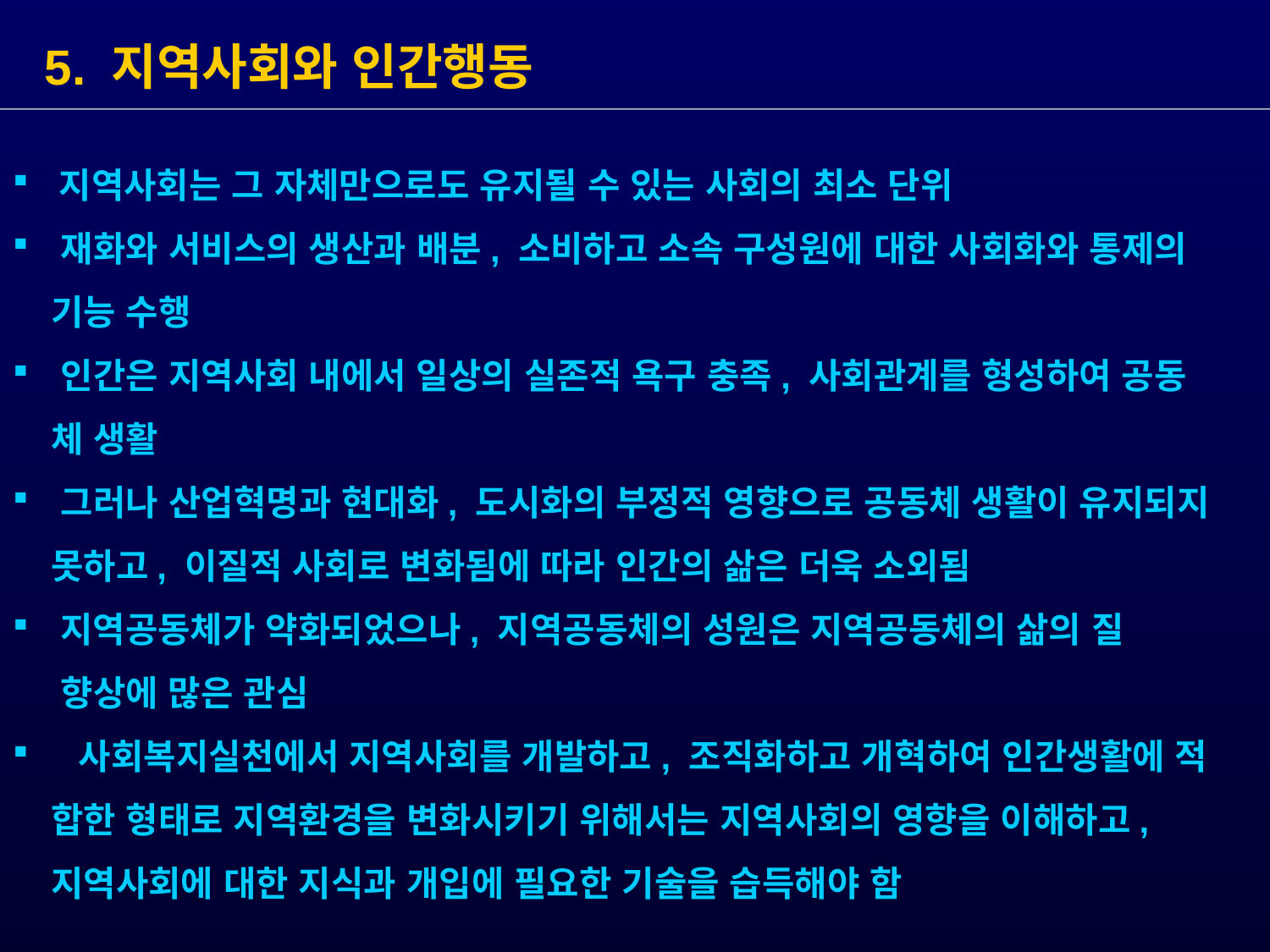

5. 지역사회와 인간행동

 지역사회는 그 자체만으로도 유지될 수 있는 사회의 최소 단위
 재화와 서비스의 생산과 배분, 소비하고 소속 구성원에 대한 사회화와 통제의
   기능 수행
 인간은 지역사회 내에서 일상의 실존적 욕구 충족, 사회관계를 형성하여 공동
   체 생활
 그러나 산업혁명과 현대화, 도시화의 부정적 영향으로 공동체 생활이 유지되지
   못하고, 이질적 사회로 변화됨에 따라 인간의 삶은 더욱 소외됨
지역공동체가 약화되었으나, 지역공동체의 성원은 지역공동체의 삶의 질
    향상에 많은 관심
 사회복지실천에서 지역사회를 개발하고, 조직화하고 개혁하여 인간생활에 적
   합한 형태로 지역환경을 변화시키기 위해서는 지역사회의 영향을 이해하고,
   지역사회에 대한 지식과 개입에 필요한 기술을 습득해야 함